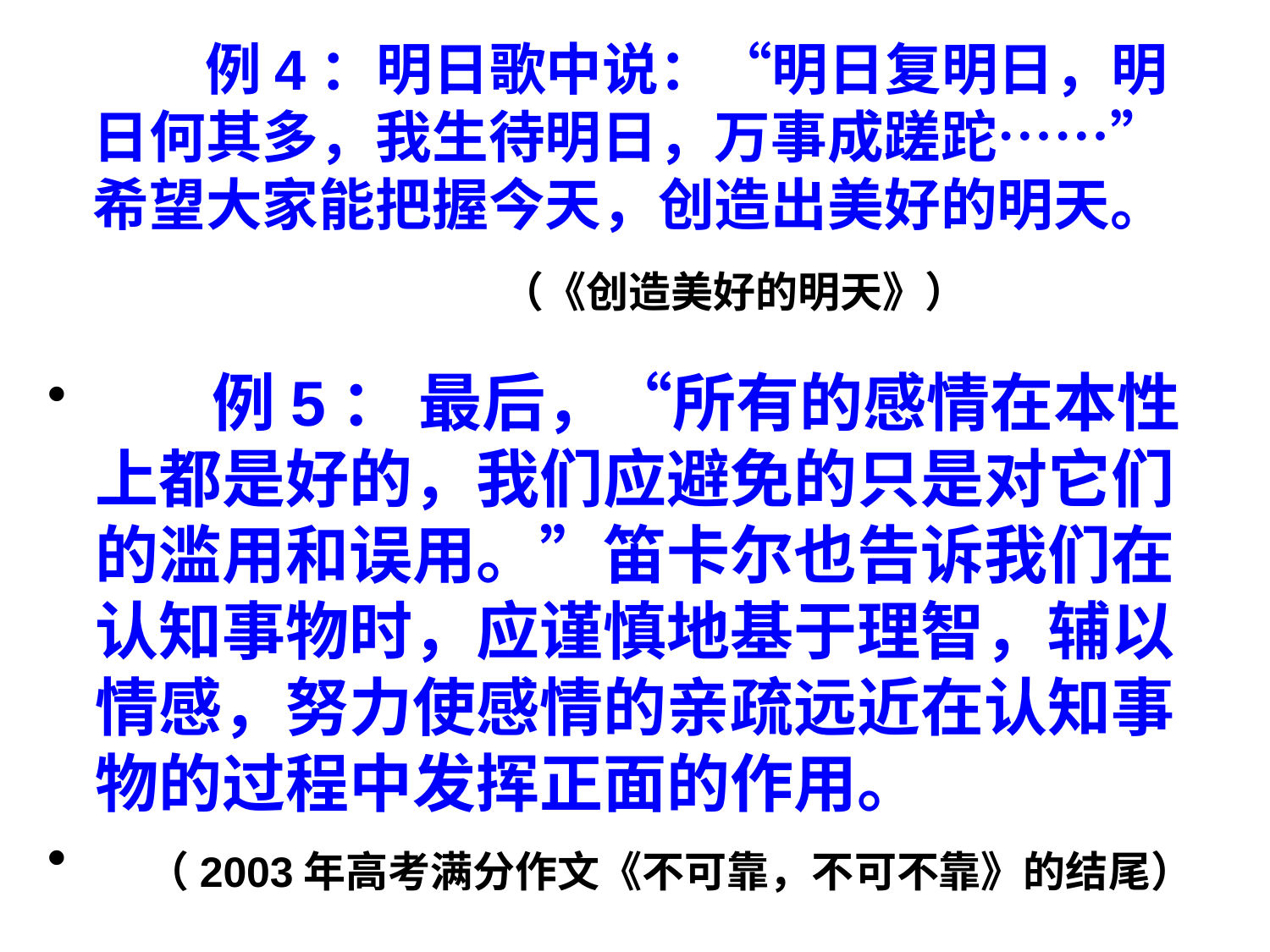

# 例4：明日歌中说：“明日复明日，明日何其多，我生待明日，万事成蹉跎……”希望大家能把握今天，创造出美好的明天。 　　　　（《创造美好的明天》）
        例5： 最后，“所有的感情在本性上都是好的，我们应避免的只是对它们的滥用和误用。”笛卡尔也告诉我们在认知事物时，应谨慎地基于理智，辅以情感，努力使感情的亲疏远近在认知事物的过程中发挥正面的作用。
   （2003年高考满分作文《不可靠，不可不靠》的结尾）